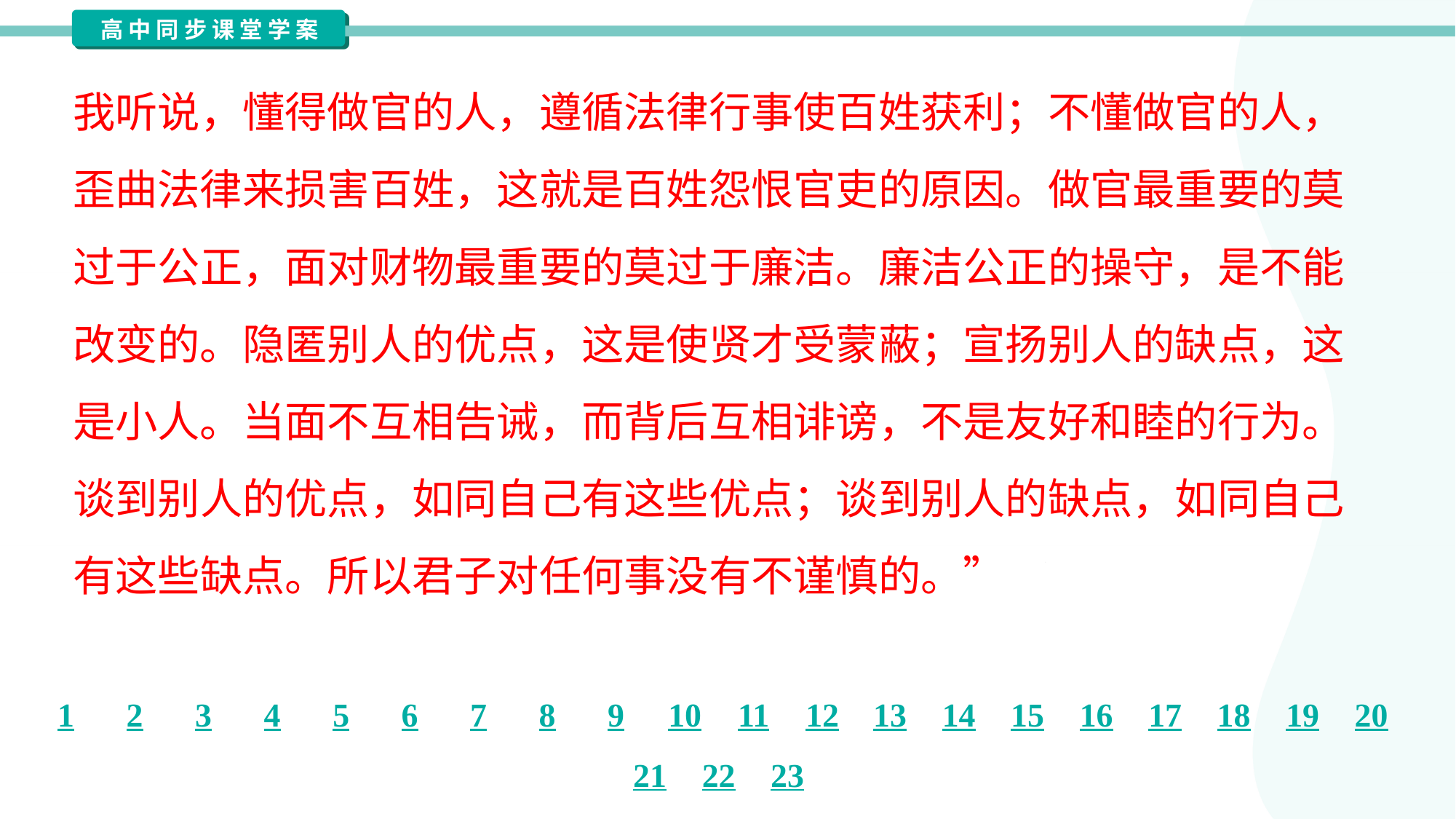

我听说，懂得做官的人，遵循法律行事使百姓获利；不懂做官的人，
歪曲法律来损害百姓，这就是百姓怨恨官吏的原因。做官最重要的莫
过于公正，面对财物最重要的莫过于廉洁。廉洁公正的操守，是不能
改变的。隐匿别人的优点，这是使贤才受蒙蔽；宣扬别人的缺点，这
是小人。当面不互相告诫，而背后互相诽谤，不是友好和睦的行为。
谈到别人的优点，如同自己有这些优点；谈到别人的缺点，如同自己
有这些缺点。所以君子对任何事没有不谨慎的。”